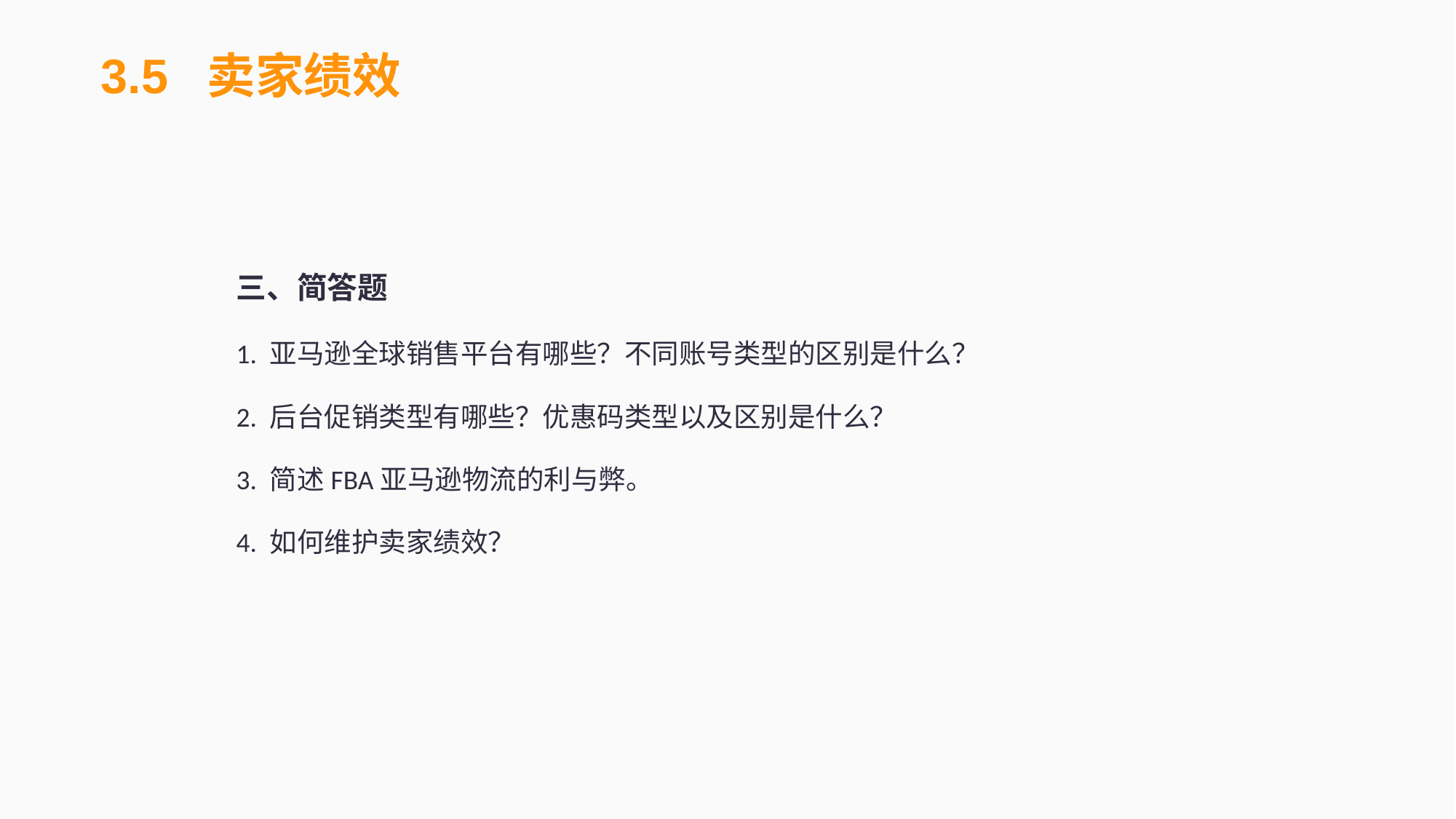

3.5  卖家绩效
三、简答题
1. 亚马逊全球销售平台有哪些？不同账号类型的区别是什么？
2. 后台促销类型有哪些？优惠码类型以及区别是什么？
3. 简述FBA亚马逊物流的利与弊。
4. 如何维护卖家绩效？